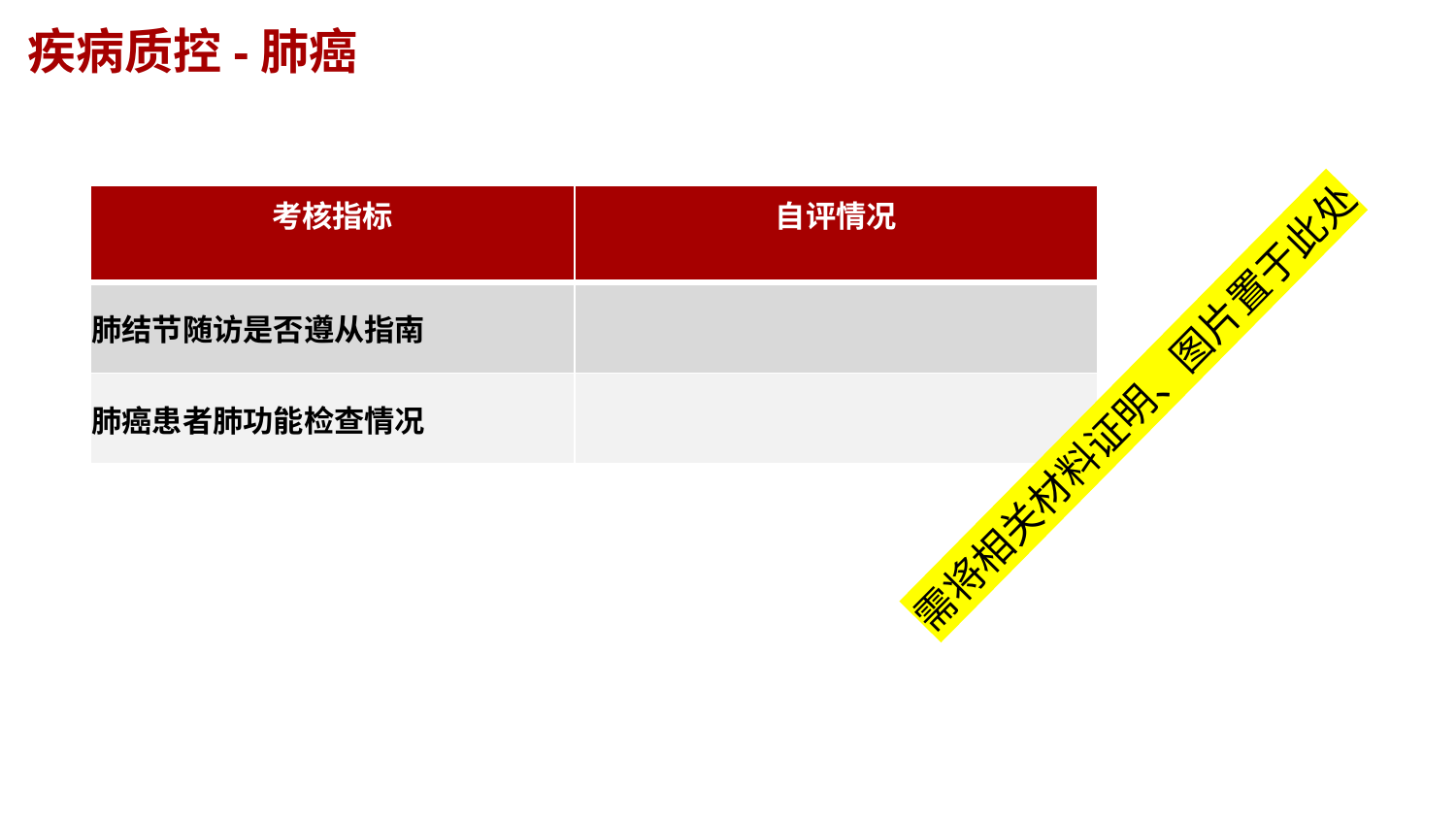

疾病质控-肺癌
| 考核指标 | 自评情况 |
| --- | --- |
| 肺结节随访是否遵从指南 |  |
| 肺癌患者肺功能检查情况 |  |
需将相关材料证明、图片置于此处